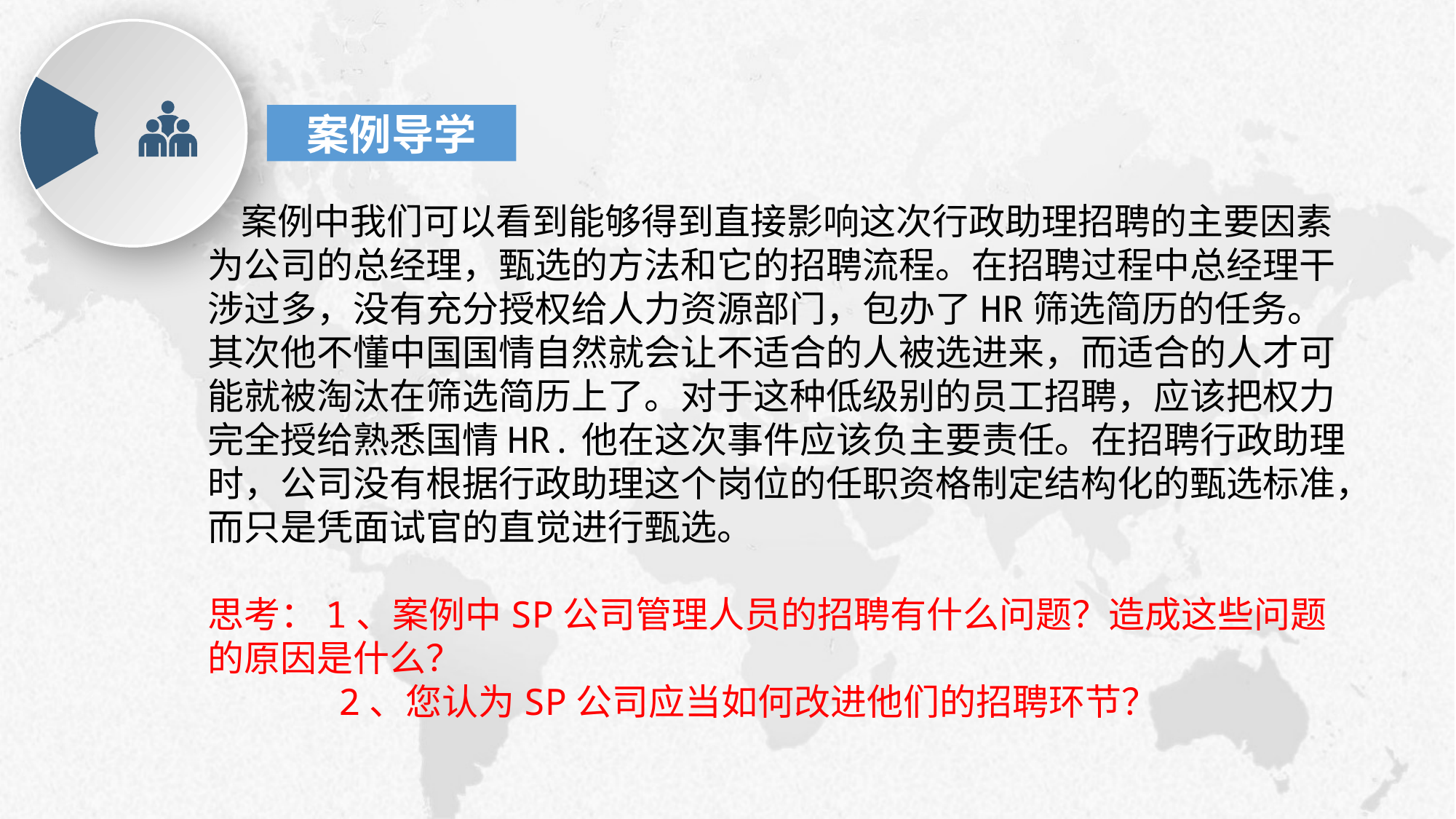

案例导学
   案例中我们可以看到能够得到直接影响这次行政助理招聘的主要因素为公司的总经理，甄选的方法和它的招聘流程。在招聘过程中总经理干涉过多，没有充分授权给人力资源部门，包办了HR筛选简历的任务。
其次他不懂中国国情自然就会让不适合的人被选进来，而适合的人才可能就被淘汰在筛选简历上了。对于这种低级别的员工招聘，应该把权力完全授给熟悉国情HR.他在这次事件应该负主要责任。在招聘行政助理时，公司没有根据行政助理这个岗位的任职资格制定结构化的甄选标准，而只是凭面试官的直觉进行甄选。

思考：1、案例中SP公司管理人员的招聘有什么问题？造成这些问题的原因是什么？
      2、您认为SP公司应当如何改进他们的招聘环节？